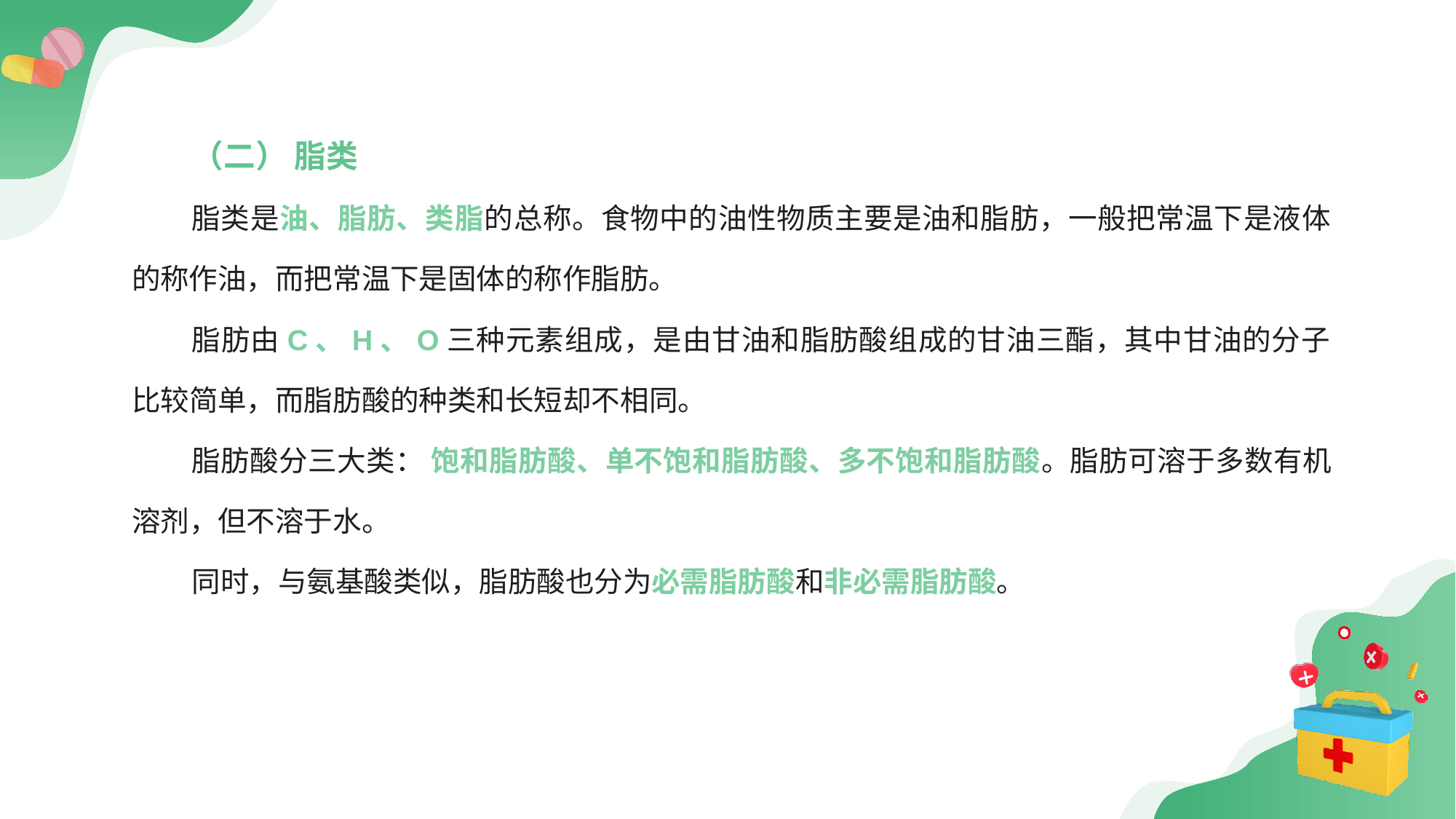

（二） 脂类
脂类是油、脂肪、类脂的总称。食物中的油性物质主要是油和脂肪，一般把常温下是液体的称作油，而把常温下是固体的称作脂肪。
脂肪由C、H、O三种元素组成，是由甘油和脂肪酸组成的甘油三酯，其中甘油的分子比较简单，而脂肪酸的种类和长短却不相同。
脂肪酸分三大类： 饱和脂肪酸、单不饱和脂肪酸、多不饱和脂肪酸。脂肪可溶于多数有机溶剂，但不溶于水。
同时，与氨基酸类似，脂肪酸也分为必需脂肪酸和非必需脂肪酸。